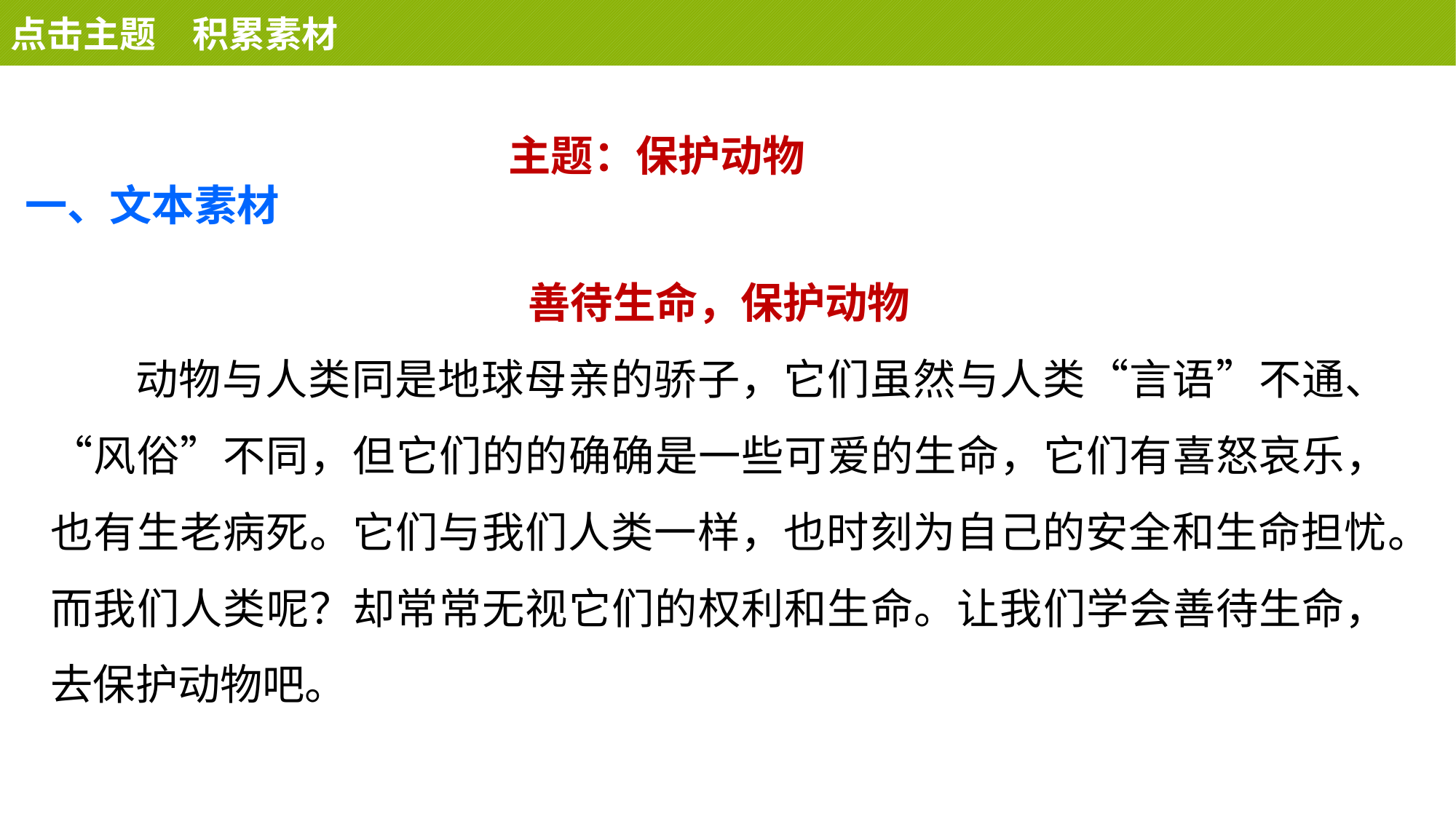

点击主题　积累素材
主题：保护动物
一、文本素材
善待生命，保护动物
动物与人类同是地球母亲的骄子，它们虽然与人类“言语”不通、“风俗”不同，但它们的的确确是一些可爱的生命，它们有喜怒哀乐，也有生老病死。它们与我们人类一样，也时刻为自己的安全和生命担忧。而我们人类呢？却常常无视它们的权利和生命。让我们学会善待生命，去保护动物吧。